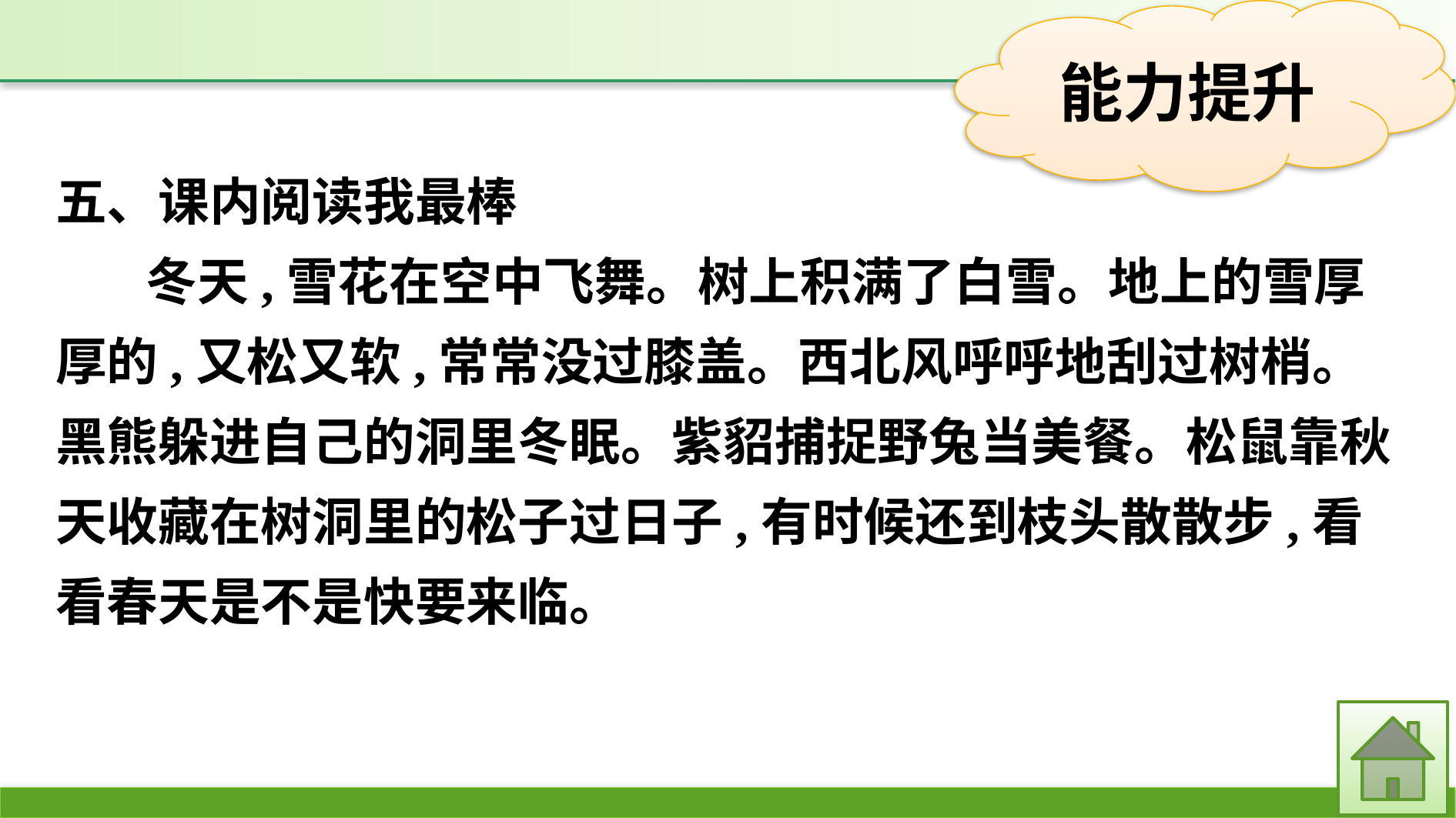

五、课内阅读我最棒
冬天,雪花在空中飞舞。树上积满了白雪。地上的雪厚厚的,又松又软,常常没过膝盖。西北风呼呼地刮过树梢。黑熊躲进自己的洞里冬眠。紫貂捕捉野兔当美餐。松鼠靠秋天收藏在树洞里的松子过日子,有时候还到枝头散散步,看看春天是不是快要来临。